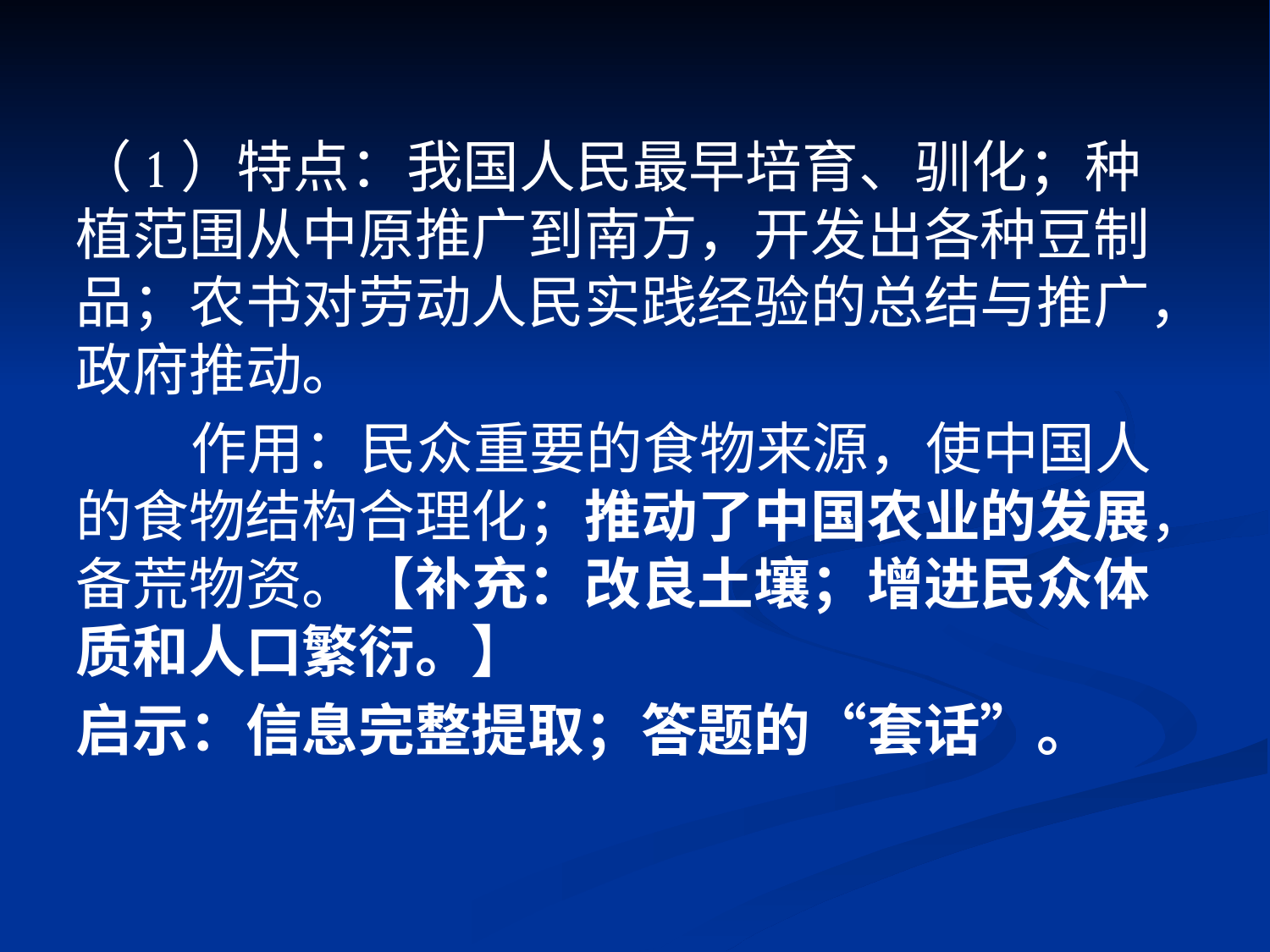

（1）特点：我国人民最早培育、驯化；种植范围从中原推广到南方，开发出各种豆制品；农书对劳动人民实践经验的总结与推广，政府推动。
        作用：民众重要的食物来源，使中国人的食物结构合理化；推动了中国农业的发展，备荒物资。【补充：改良土壤；增进民众体质和人口繁衍。】
启示：信息完整提取；答题的“套话”。